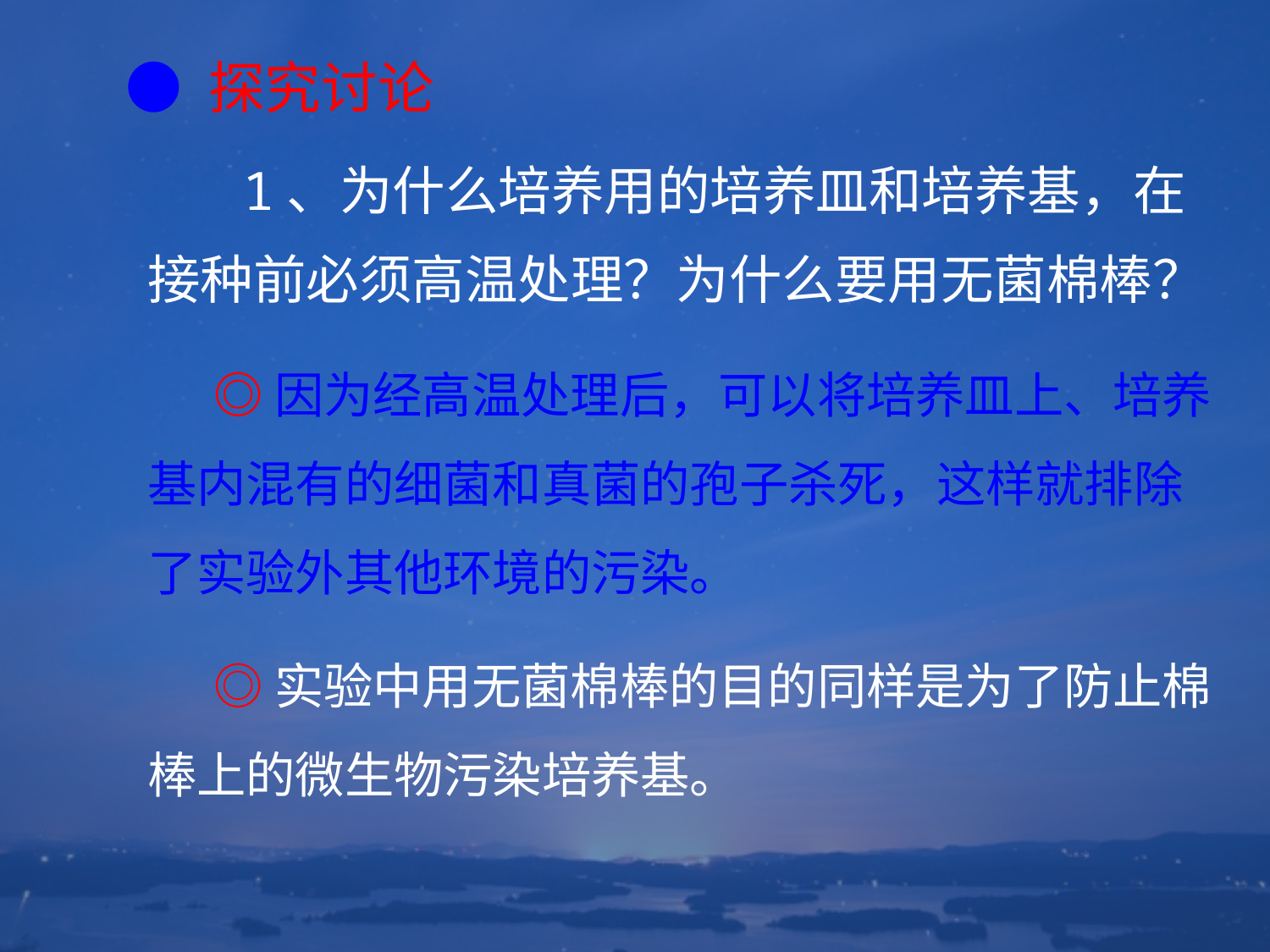

● 探究讨论
   1、为什么培养用的培养皿和培养基，在接种前必须高温处理？为什么要用无菌棉棒？
      ◎因为经高温处理后，可以将培养皿上、培养基内混有的细菌和真菌的孢子杀死，这样就排除了实验外其他环境的污染。
      ◎实验中用无菌棉棒的目的同样是为了防止棉棒上的微生物污染培养基。